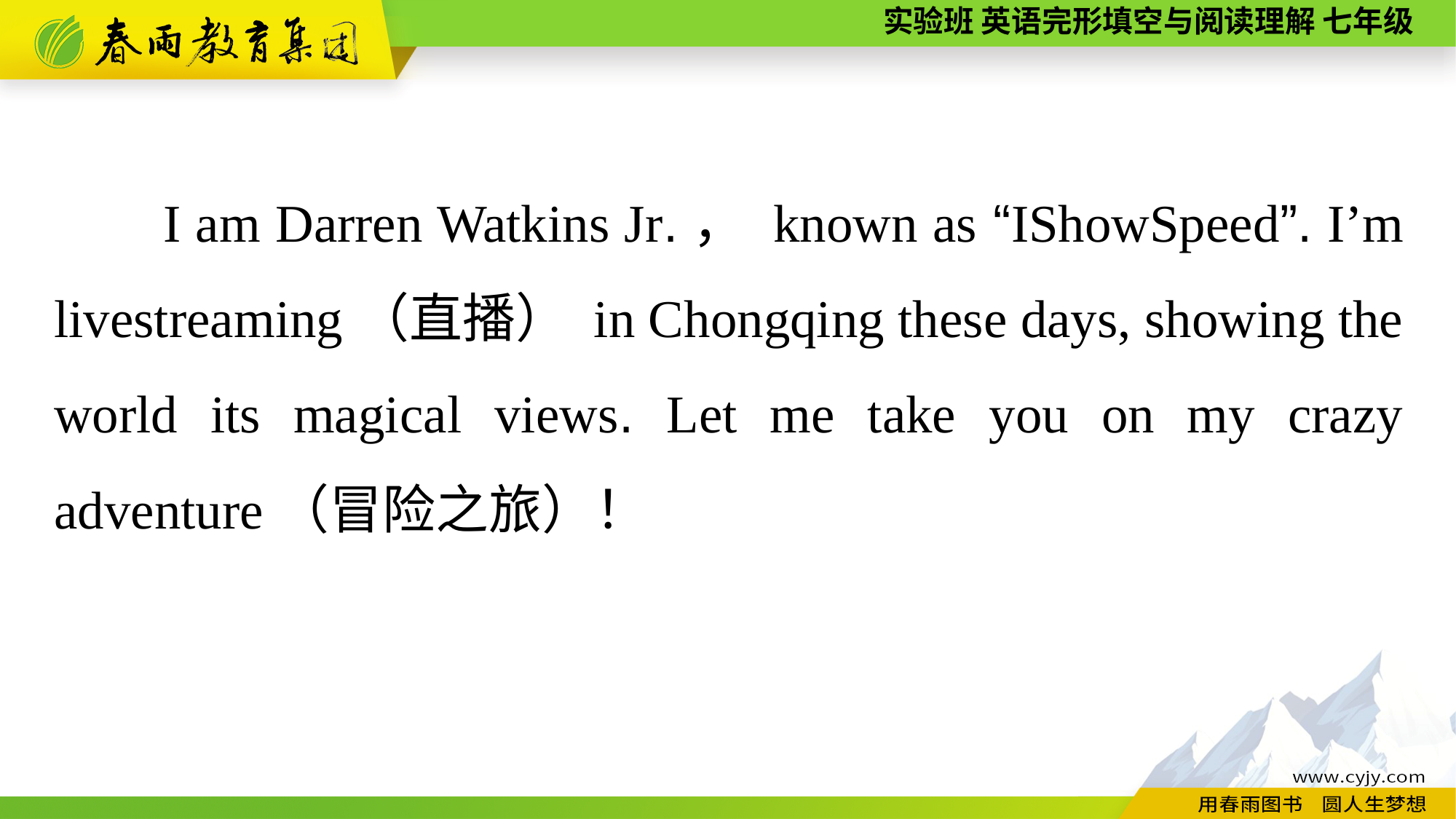

I am Darren Watkins Jr.， known as “IShowSpeed”. I’m livestreaming（直播） in Chongqing these days, showing the world its magical views. Let me take you on my crazy adventure（冒险之旅）！